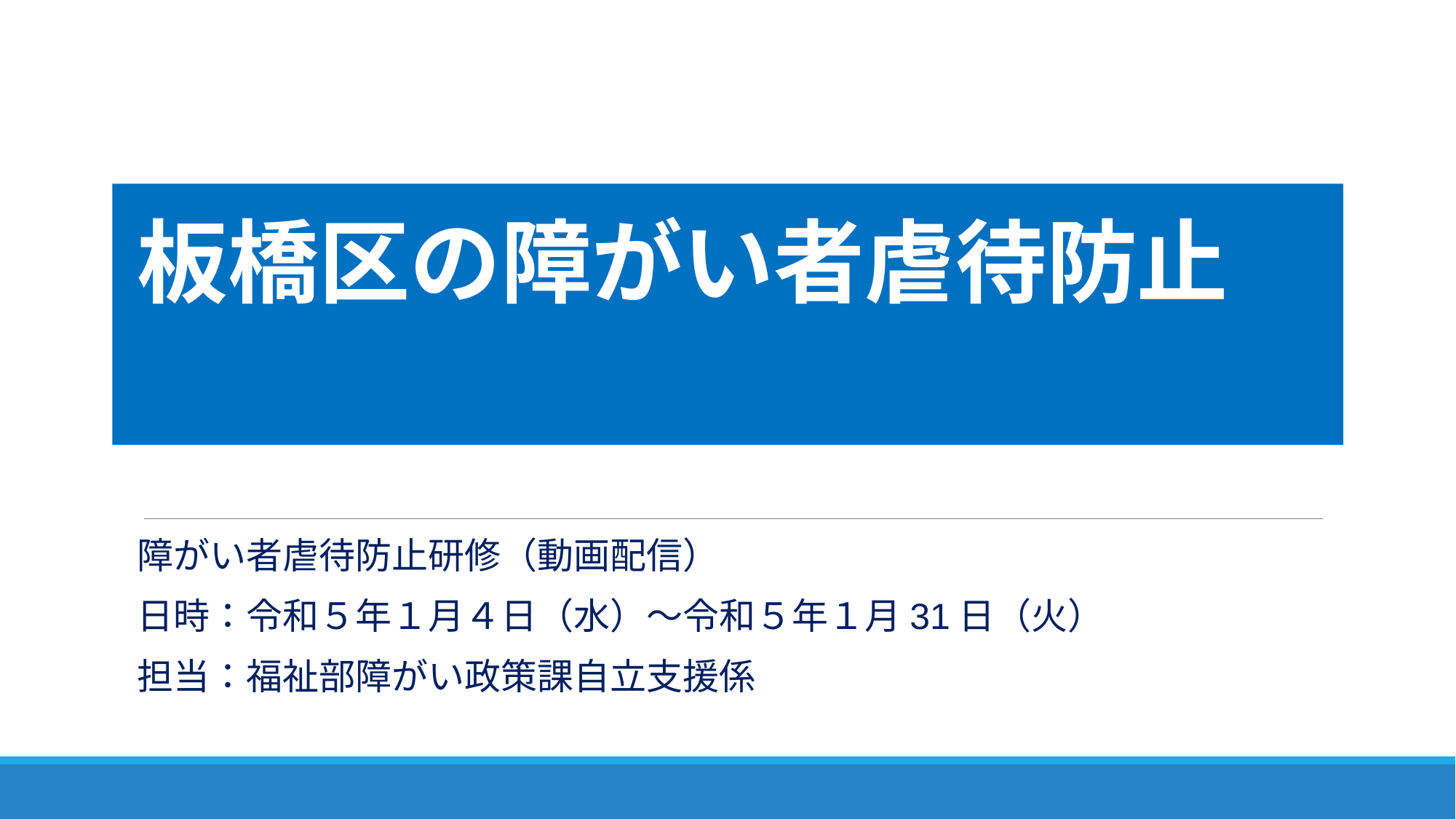

# 板橋区の障がい者虐待防止
障がい者虐待防止研修（動画配信）
日時：令和５年１月４日（水）～令和５年１月31日（火）
担当：福祉部障がい政策課自立支援係